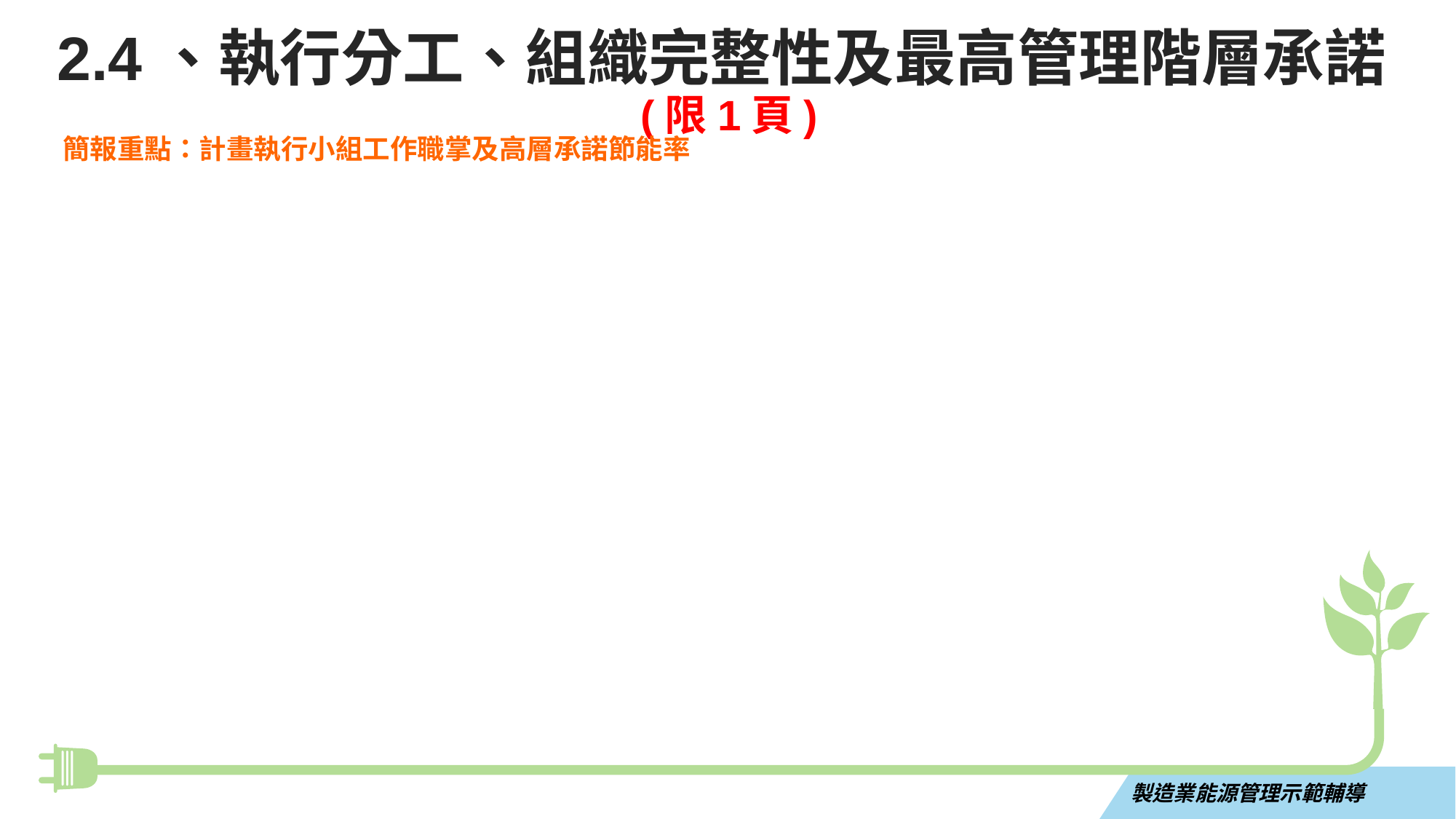

2.4、執行分工、組織完整性及最高管理階層承諾(限1頁)
簡報重點：計畫執行小組工作職掌及高層承諾節能率